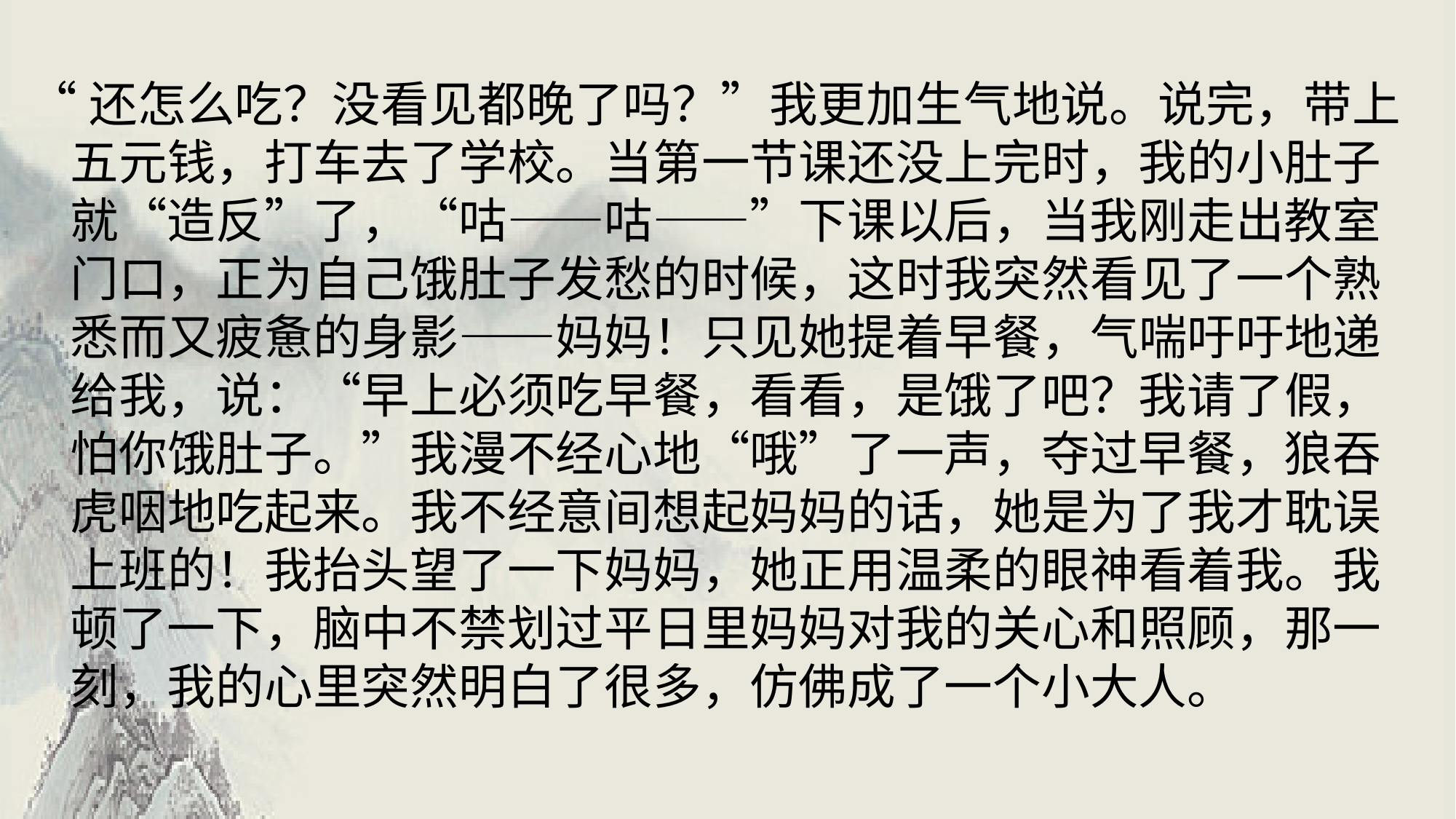

“还怎么吃？没看见都晚了吗？”我更加生气地说。说完，带上五元钱，打车去了学校。当第一节课还没上完时，我的小肚子就“造反”了，“咕——咕——”下课以后，当我刚走出教室门口，正为自己饿肚子发愁的时候，这时我突然看见了一个熟悉而又疲惫的身影——妈妈！只见她提着早餐，气喘吁吁地递给我，说：“早上必须吃早餐，看看，是饿了吧？我请了假，怕你饿肚子。”我漫不经心地“哦”了一声，夺过早餐，狼吞虎咽地吃起来。我不经意间想起妈妈的话，她是为了我才耽误上班的！我抬头望了一下妈妈，她正用温柔的眼神看着我。我顿了一下，脑中不禁划过平日里妈妈对我的关心和照顾，那一刻，我的心里突然明白了很多，仿佛成了一个小大人。